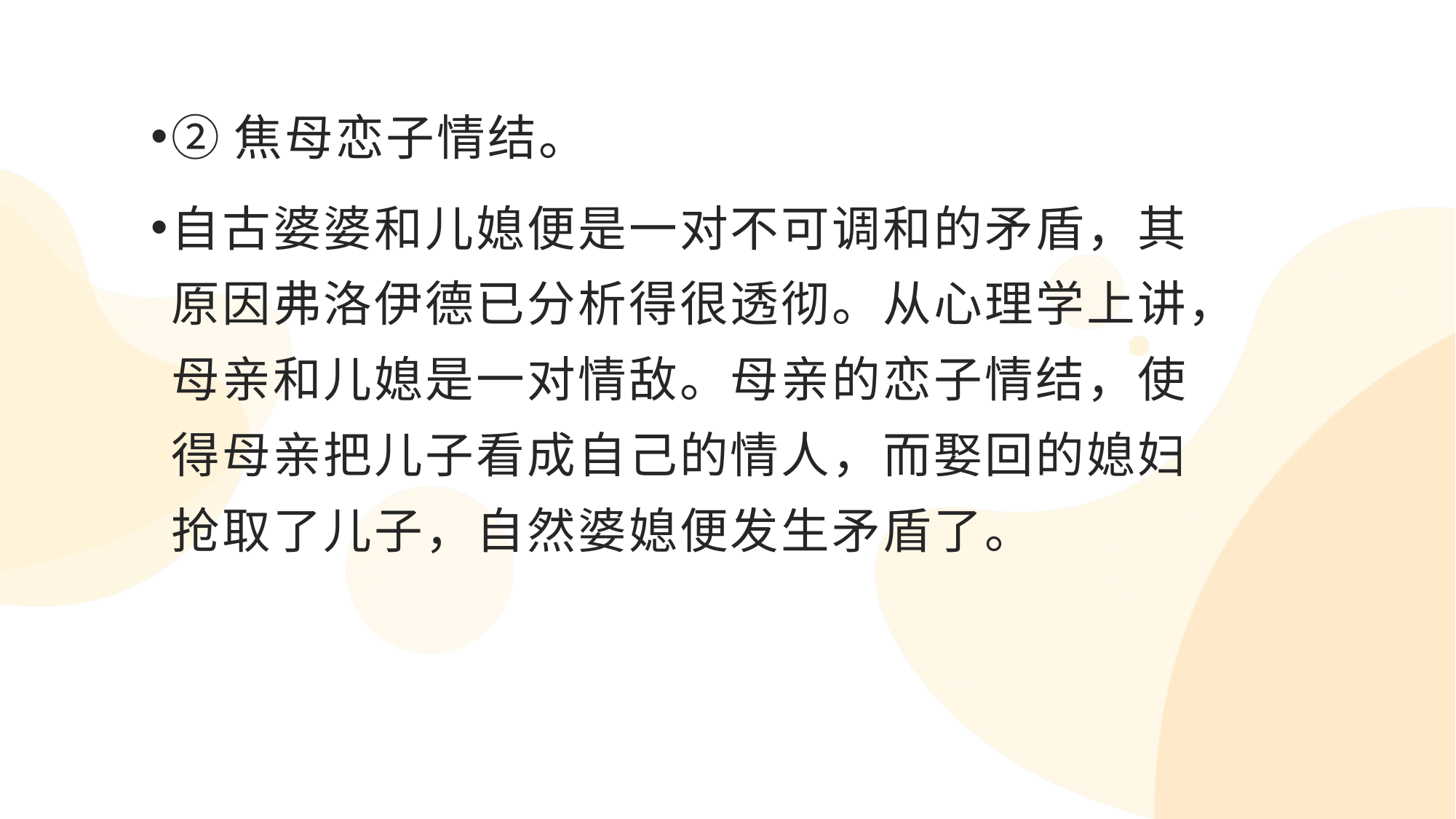

②焦母恋子情结。
自古婆婆和儿媳便是一对不可调和的矛盾，其原因弗洛伊德已分析得很透彻。从心理学上讲，母亲和儿媳是一对情敌。母亲的恋子情结，使得母亲把儿子看成自己的情人，而娶回的媳妇抢取了儿子，自然婆媳便发生矛盾了。